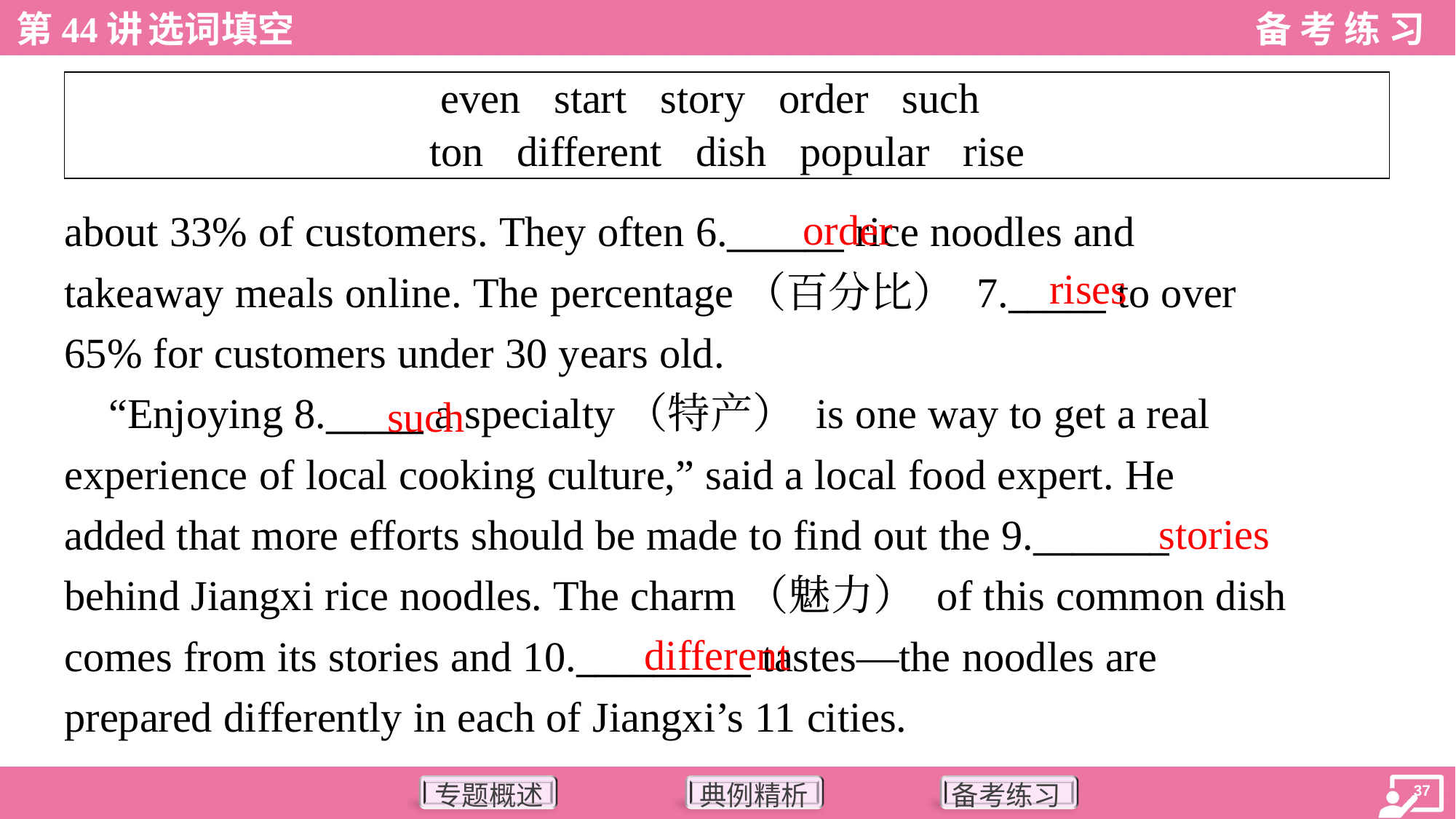

| even start story order such ton different dish popular rise |
| --- |
order
about 33% of customers. They often 6.______ rice noodles and
takeaway meals online. The percentage（百分比） 7._____ to over
65% for customers under 30 years old.
    “Enjoying 8._____ a specialty（特产） is one way to get a real
experience of local cooking culture,” said a local food expert. He
added that more efforts should be made to find out the 9._______
behind Jiangxi rice noodles. The charm（魅力） of this common dish
comes from its stories and 10._________ tastes—the noodles are
prepared differently in each of Jiangxi’s 11 cities.

rises

such
stories
different